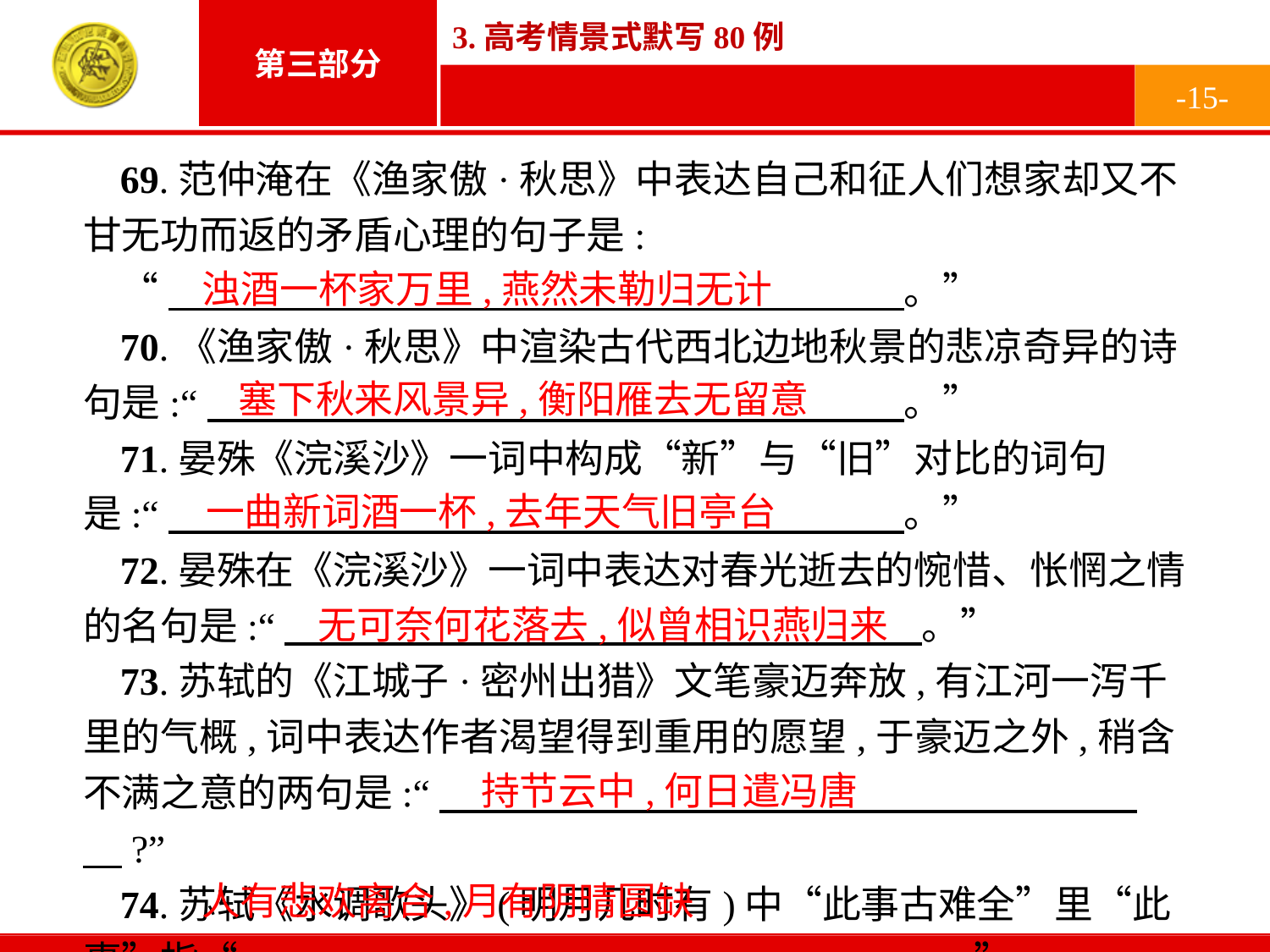

-15-
69.范仲淹在《渔家傲·秋思》中表达自己和征人们想家却又不甘无功而返的矛盾心理的句子是:
“　　　　　　　　　　　　　　　　　　　。”
70.《渔家傲·秋思》中渲染古代西北边地秋景的悲凉奇异的诗句是:“　　　　　　　　　　　　　　　　　　。”
71.晏殊《浣溪沙》一词中构成“新”与“旧”对比的词句是:“　　　　　　　　　　　　　　　　　　　。”
72.晏殊在《浣溪沙》一词中表达对春光逝去的惋惜、怅惘之情的名句是:“　                                                                     。”
73.苏轼的《江城子·密州出猎》文笔豪迈奔放,有江河一泻千里的气概,词中表达作者渴望得到重用的愿望,于豪迈之外,稍含不满之意的两句是:“　　　　　　　　　　　　　　　　　　　?”
74.苏轼《水调歌头》(明月几时有)中“此事古难全”里“此事”指“　　　　　　　　　　　　　　　　　　　”。
浊酒一杯家万里,燕然未勒归无计
塞下秋来风景异,衡阳雁去无留意
一曲新词酒一杯,去年天气旧亭台
无可奈何花落去,似曾相识燕归来
持节云中,何日遣冯唐
人有悲欢离合,月有阴晴圆缺